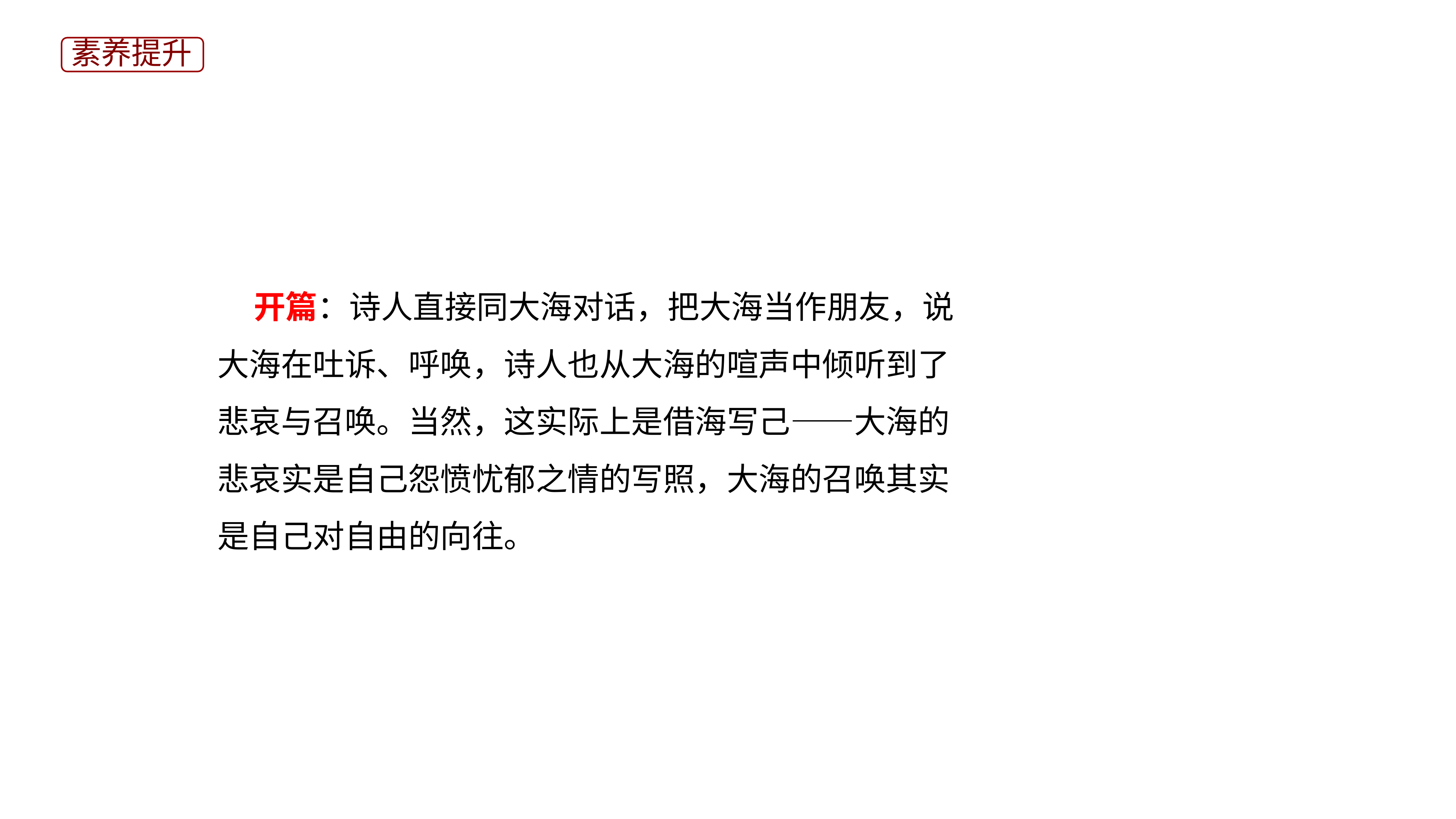

素养提升

01
    开篇：诗人直接同大海对话，把大海当作朋友，说大海在吐诉、呼唤，诗人也从大海的喧声中倾听到了悲哀与召唤。当然，这实际上是借海写己——大海的悲哀实是自己怨愤忧郁之情的写照，大海的召唤其实是自己对自由的向往。